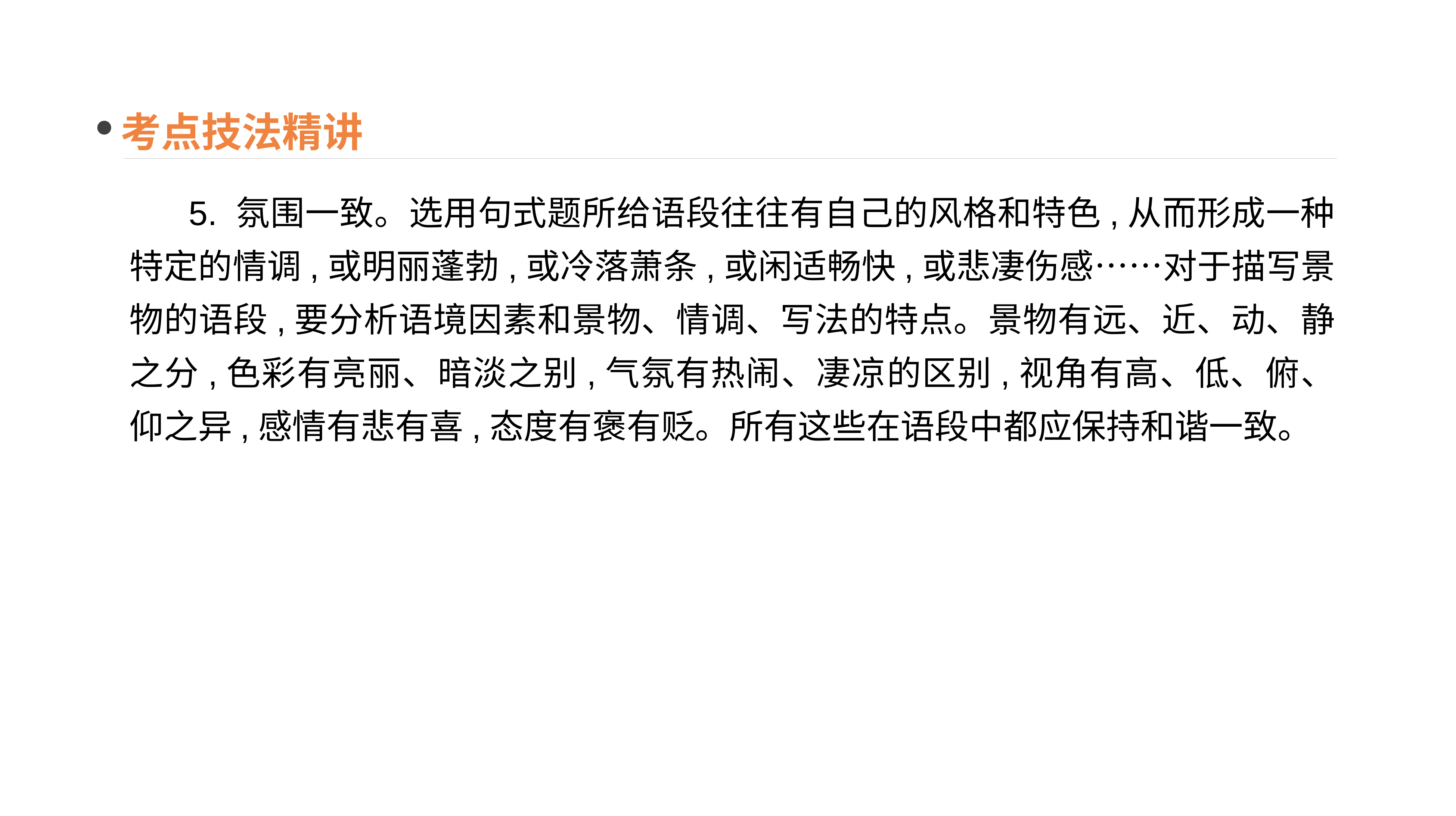

考点技法精讲

      5. 氛围一致。选用句式题所给语段往往有自己的风格和特色,从而形成一种特定的情调,或明丽蓬勃,或冷落萧条,或闲适畅快,或悲凄伤感……对于描写景物的语段,要分析语境因素和景物、情调、写法的特点。景物有远、近、动、静之分,色彩有亮丽、暗淡之别,气氛有热闹、凄凉的区别,视角有高、低、俯、仰之异,感情有悲有喜,态度有褒有贬。所有这些在语段中都应保持和谐一致。